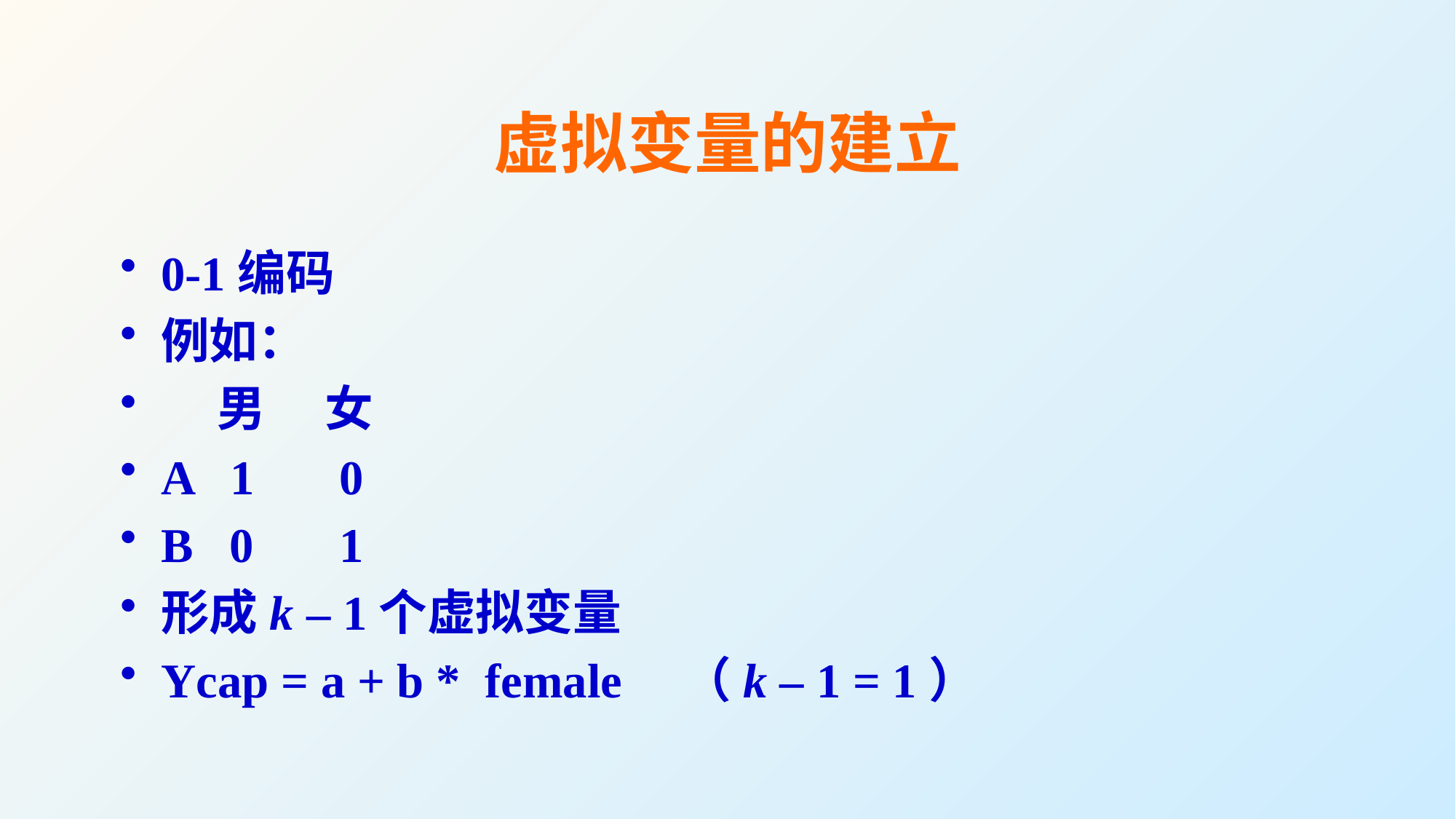

虚拟变量的建立
0-1编码
例如：
    男　 女
A   1       0
B   0       1
形成k – 1个虚拟变量
Ycap = a + b *  female　（k – 1 = 1）